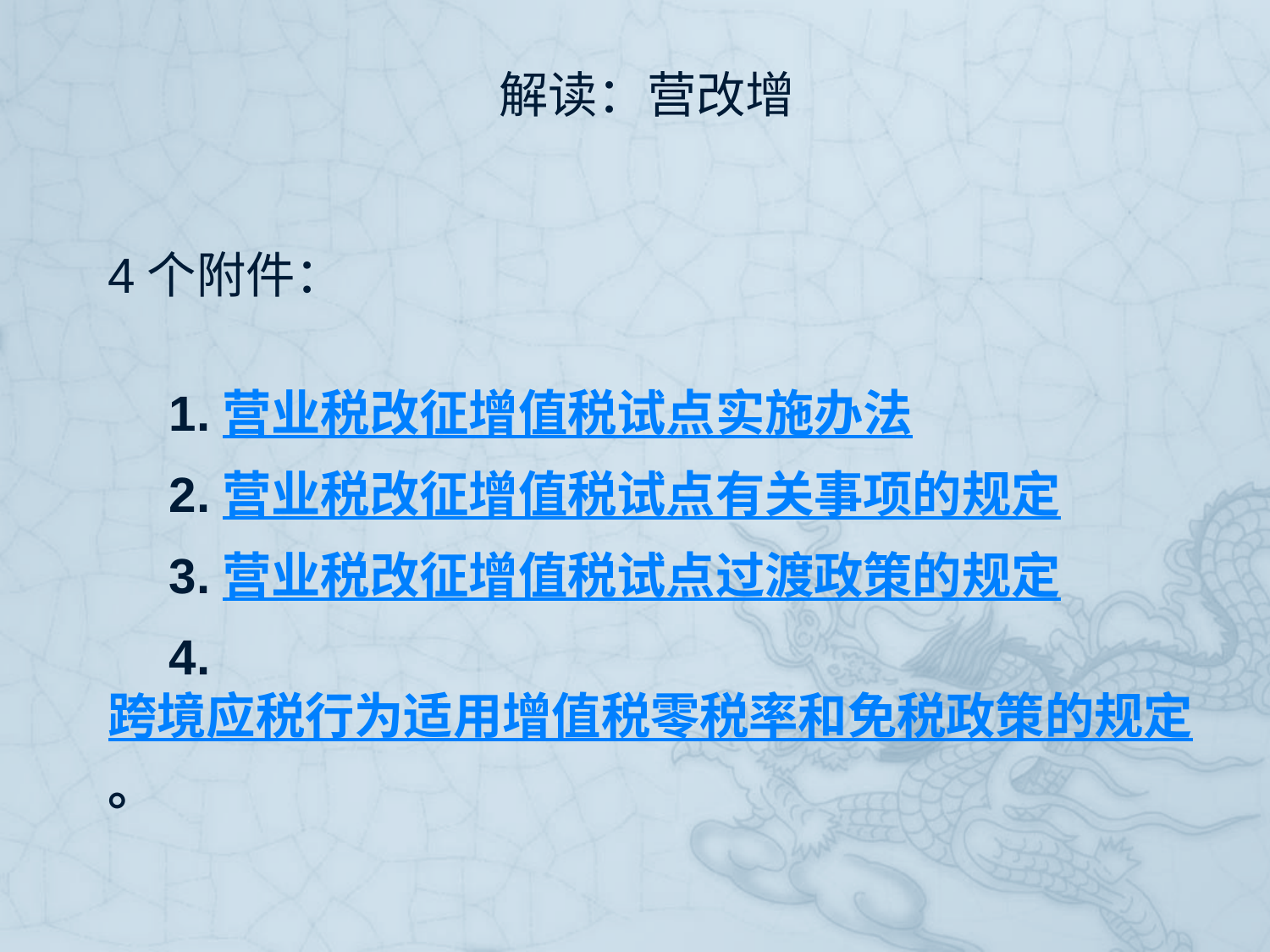

# 解读：营改增

4个附件：

　1.营业税改征增值税试点实施办法
　2.营业税改征增值税试点有关事项的规定
　3.营业税改征增值税试点过渡政策的规定
　4.跨境应税行为适用增值税零税率和免税政策的规定。